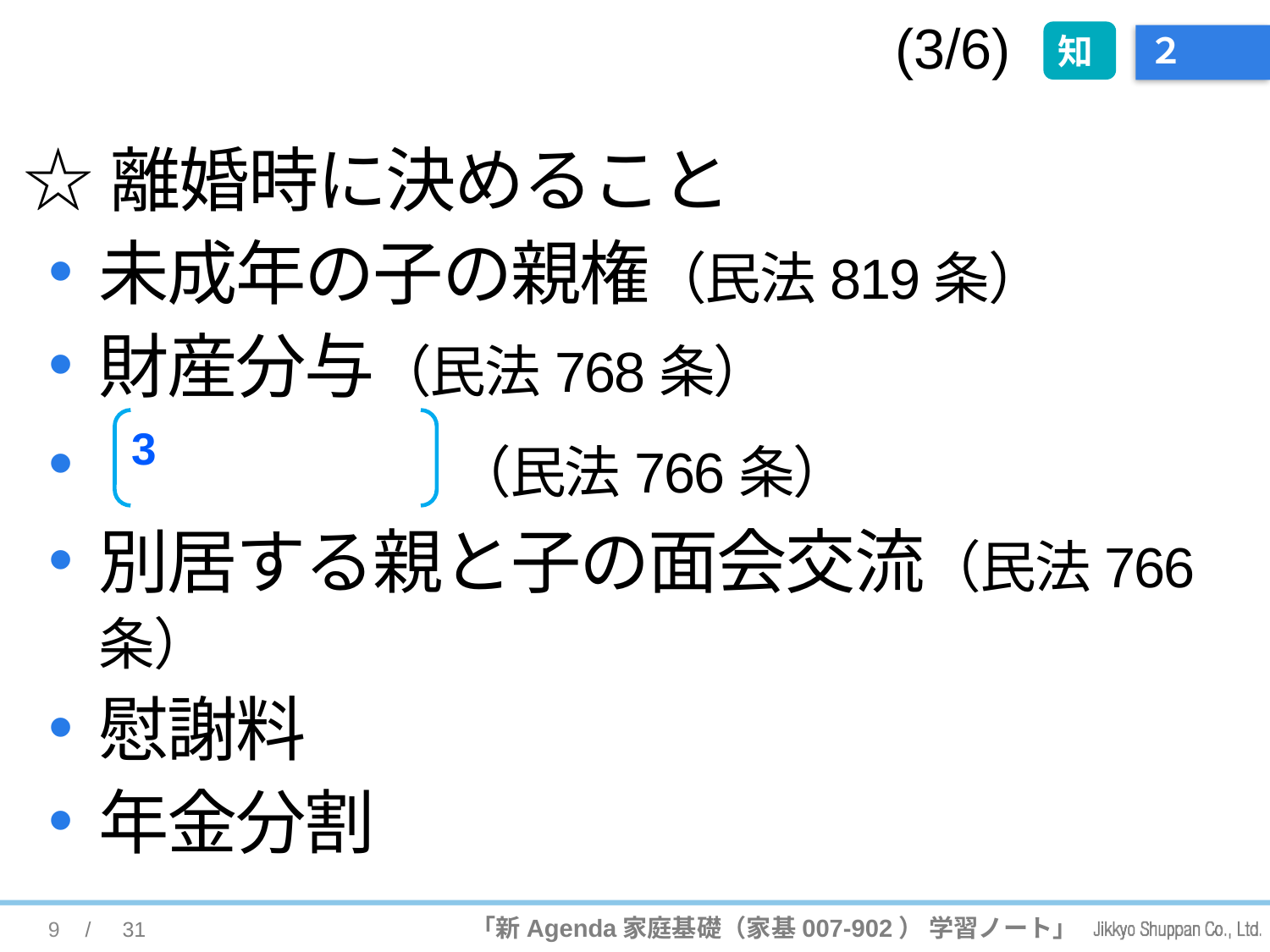

(3/6)
知
# ２
☆離婚時に決めること
未成年の子の親権（民法819条）
財産分与（民法768条）
 (3) 養育費 （民法766条）
別居する親と子の面会交流（民法766条）
慰謝料
年金分割
3
9